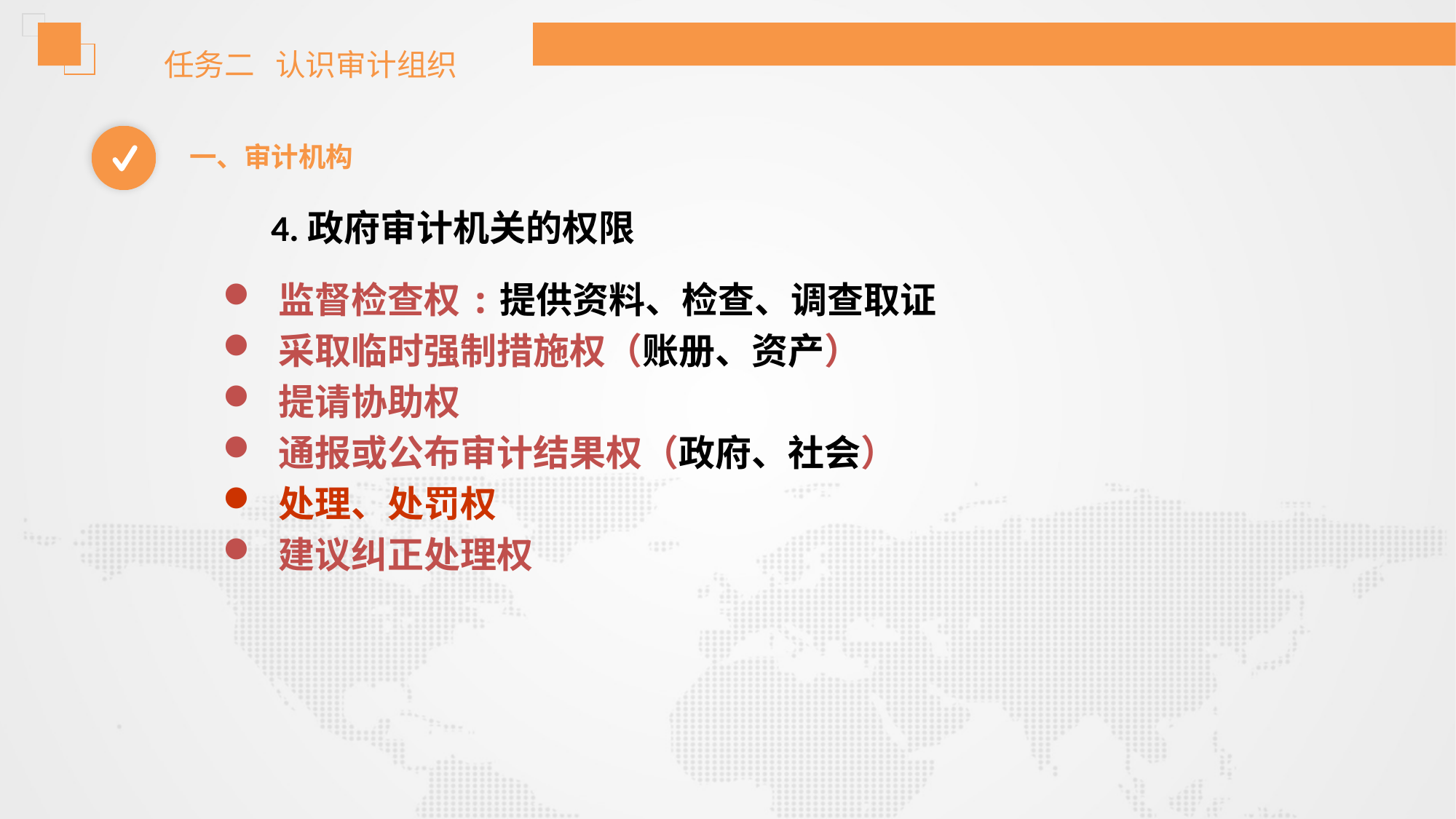

任务二   认识审计组织

一、审计机构

4.政府审计机关的权限
监督检查权:提供资料、检查、调查取证
采取临时强制措施权（账册、资产）
提请协助权
通报或公布审计结果权（政府、社会）
处理、处罚权
建议纠正处理权